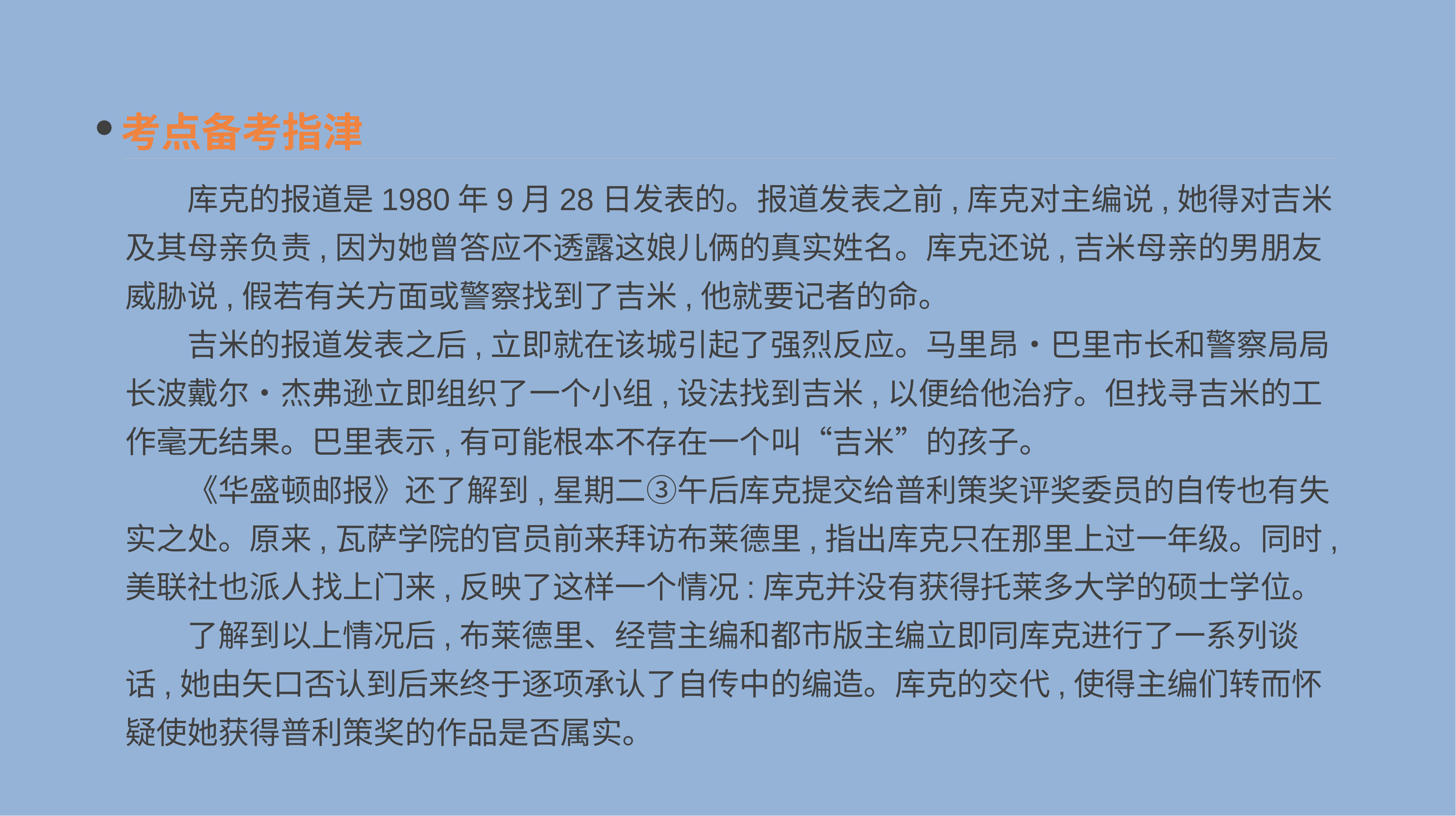

考点备考指津

　　库克的报道是1980年9月28日发表的。报道发表之前,库克对主编说,她得对吉米及其母亲负责,因为她曾答应不透露这娘儿俩的真实姓名。库克还说,吉米母亲的男朋友威胁说,假若有关方面或警察找到了吉米,他就要记者的命。
　　吉米的报道发表之后,立即就在该城引起了强烈反应。马里昂•巴里市长和警察局局长波戴尔•杰弗逊立即组织了一个小组,设法找到吉米,以便给他治疗。但找寻吉米的工作毫无结果。巴里表示,有可能根本不存在一个叫“吉米”的孩子。
　　《华盛顿邮报》还了解到,星期二③午后库克提交给普利策奖评奖委员的自传也有失实之处。原来,瓦萨学院的官员前来拜访布莱德里,指出库克只在那里上过一年级。同时,美联社也派人找上门来,反映了这样一个情况:库克并没有获得托莱多大学的硕士学位。
　　了解到以上情况后,布莱德里、经营主编和都市版主编立即同库克进行了一系列谈话,她由矢口否认到后来终于逐项承认了自传中的编造。库克的交代,使得主编们转而怀疑使她获得普利策奖的作品是否属实。